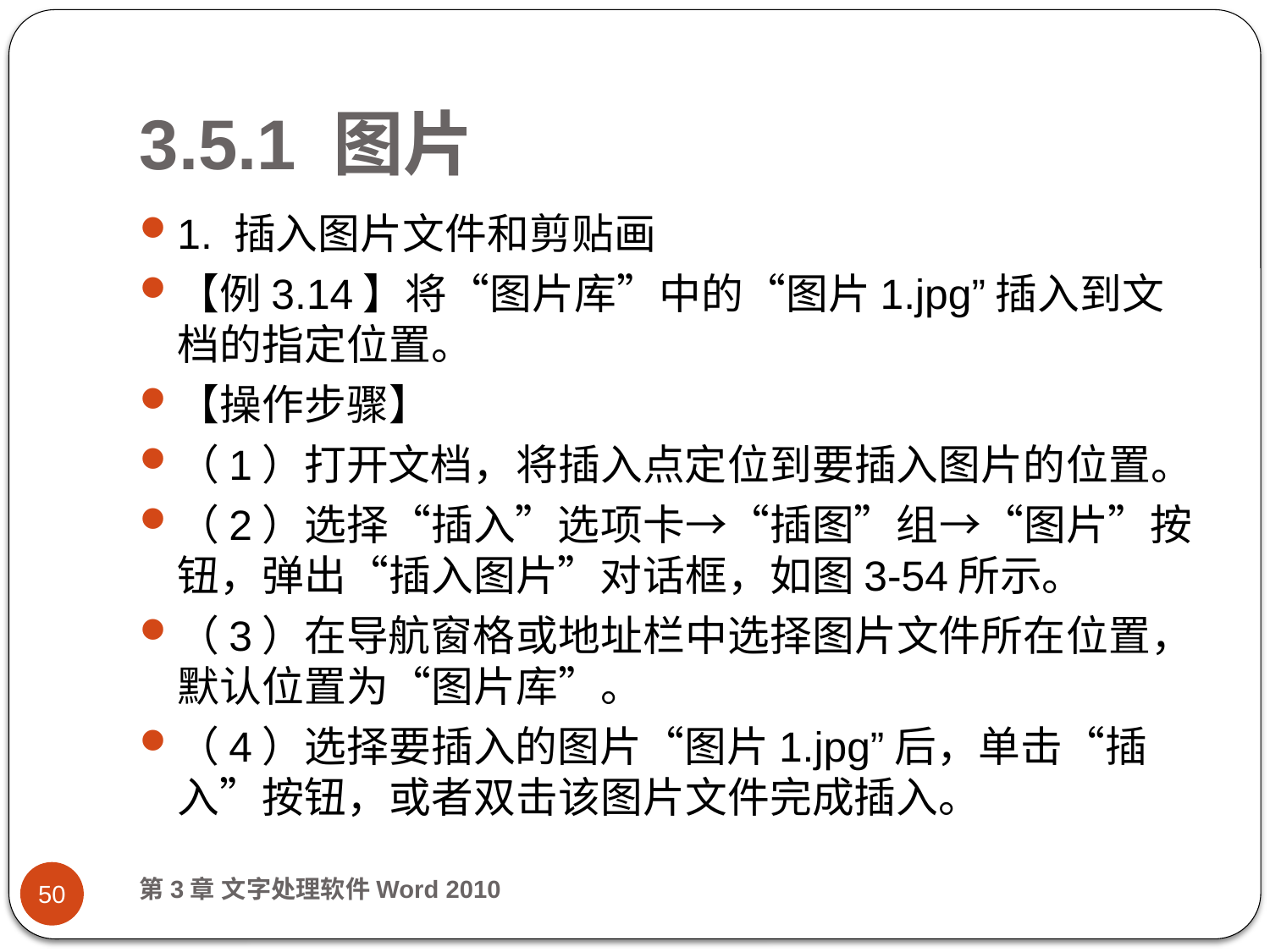

# 3.5.1 图片
1. 插入图片文件和剪贴画
【例3.14】将“图片库”中的“图片1.jpg”插入到文档的指定位置。
【操作步骤】
（1）打开文档，将插入点定位到要插入图片的位置。
（2）选择“插入”选项卡→“插图”组→“图片”按钮，弹出“插入图片”对话框，如图3-54所示。
（3）在导航窗格或地址栏中选择图片文件所在位置，默认位置为“图片库”。
（4）选择要插入的图片“图片1.jpg”后，单击“插入”按钮，或者双击该图片文件完成插入。

第3章 文字处理软件Word 2010
50